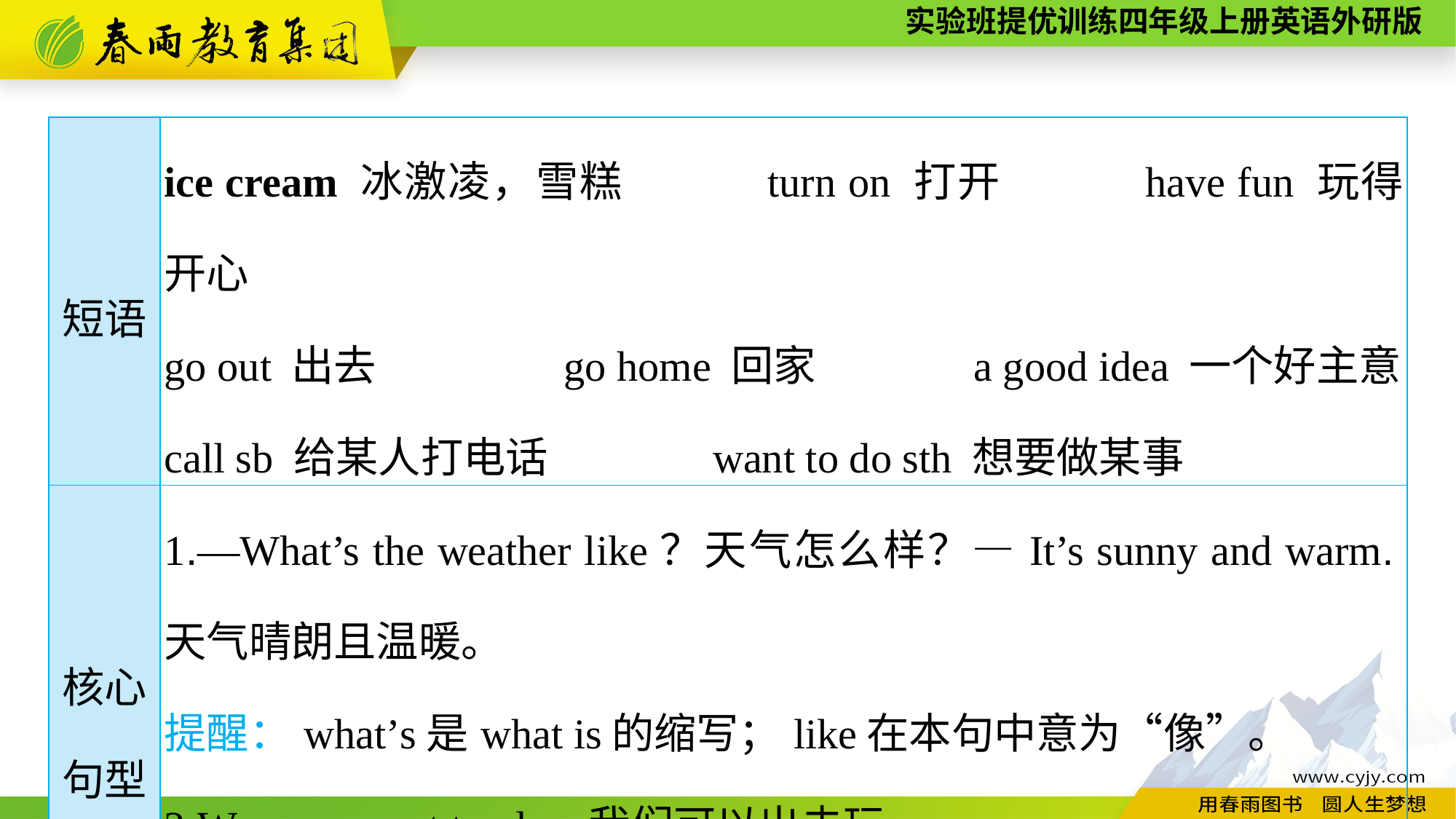

| 短语 | ice cream 冰激凌，雪糕　　　turn on 打开　　　have fun 玩得开心 go out 出去　 go home 回家 a good idea 一个好主意 call sb 给某人打电话 want to do sth 想要做某事 |
| --- | --- |
| 核心句型 | 1.—What’s the weather like？天气怎么样？—It’s sunny and warm.天气晴朗且温暖。 提醒：what’s是what is的缩写；like在本句中意为“像”。 2.We can go out to play.我们可以出去玩。 3.Is it cold or hot？天气是冷还是热？ |